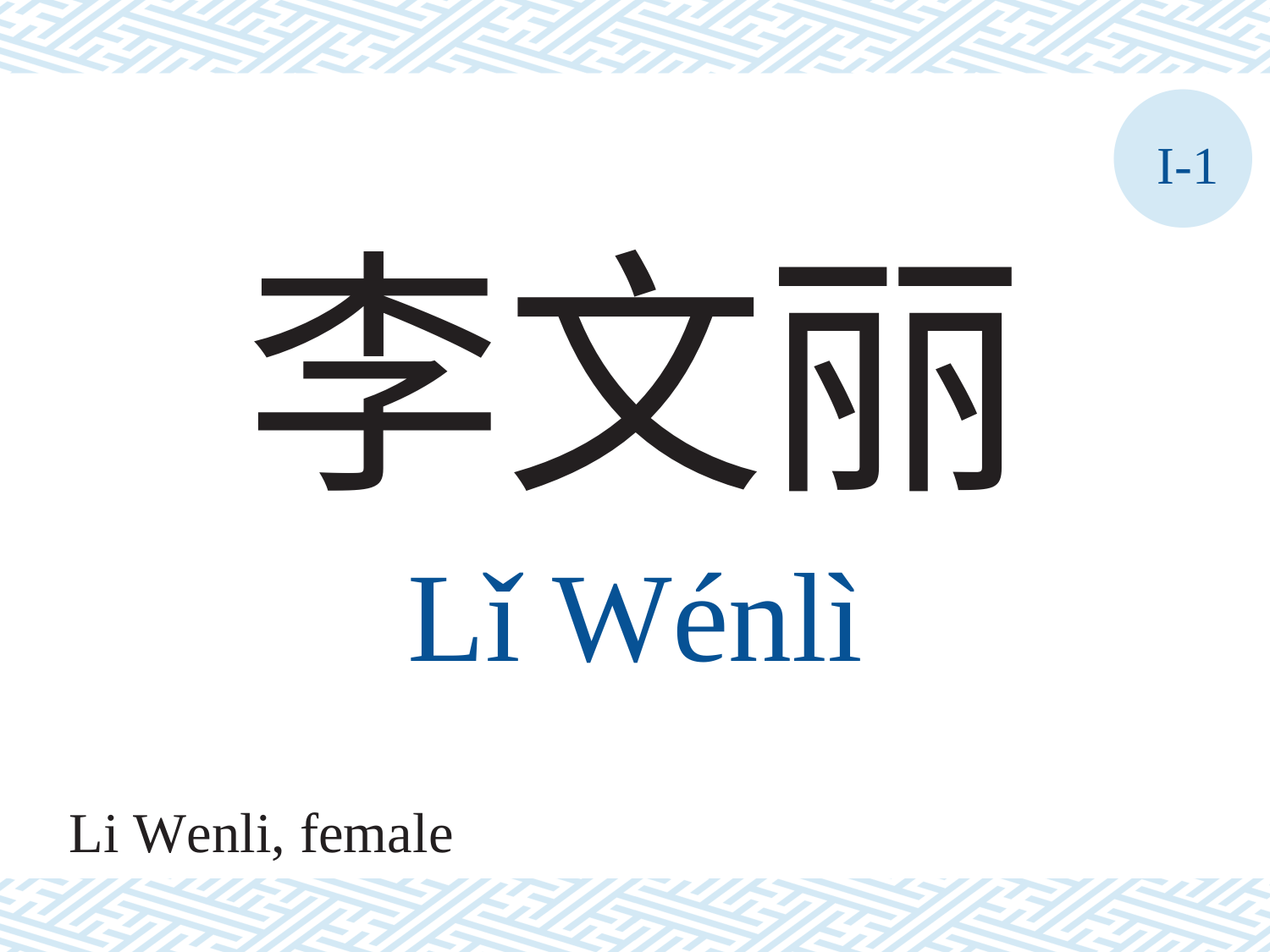

I-1
李文丽
Lǐ Wénlì
Li Wenli, female